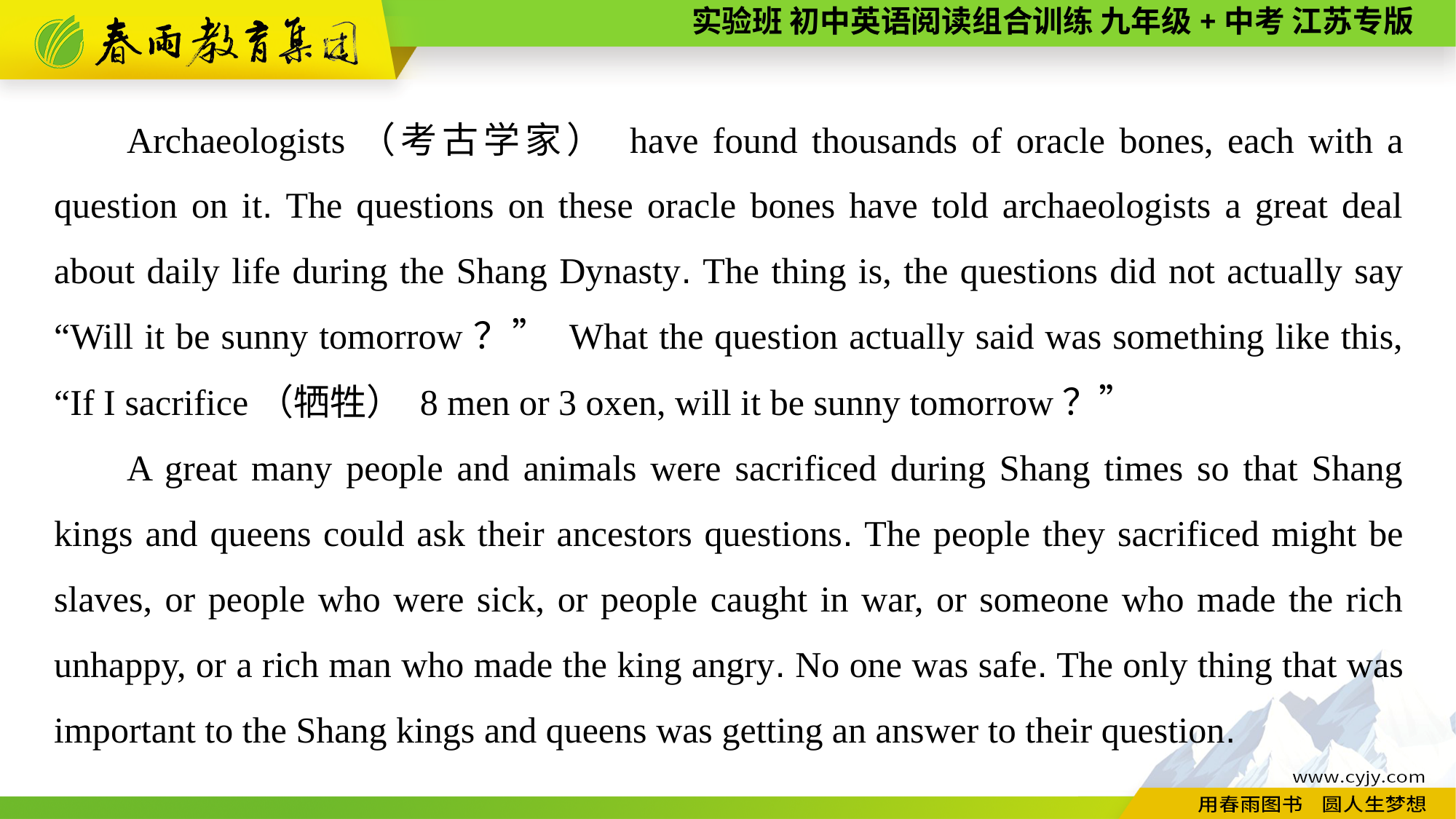

Archaeologists（考古学家） have found thousands of oracle bones, each with a question on it. The questions on these oracle bones have told archaeologists a great deal about daily life during the Shang Dynasty. The thing is, the questions did not actually say “Will it be sunny tomorrow？” What the question actually said was something like this, “If I sacrifice（牺牲） 8 men or 3 oxen, will it be sunny tomorrow？”
A great many people and animals were sacrificed during Shang times so that Shang kings and queens could ask their ancestors questions. The people they sacrificed might be slaves, or people who were sick, or people caught in war, or someone who made the rich unhappy, or a rich man who made the king angry. No one was safe. The only thing that was important to the Shang kings and queens was getting an answer to their question.